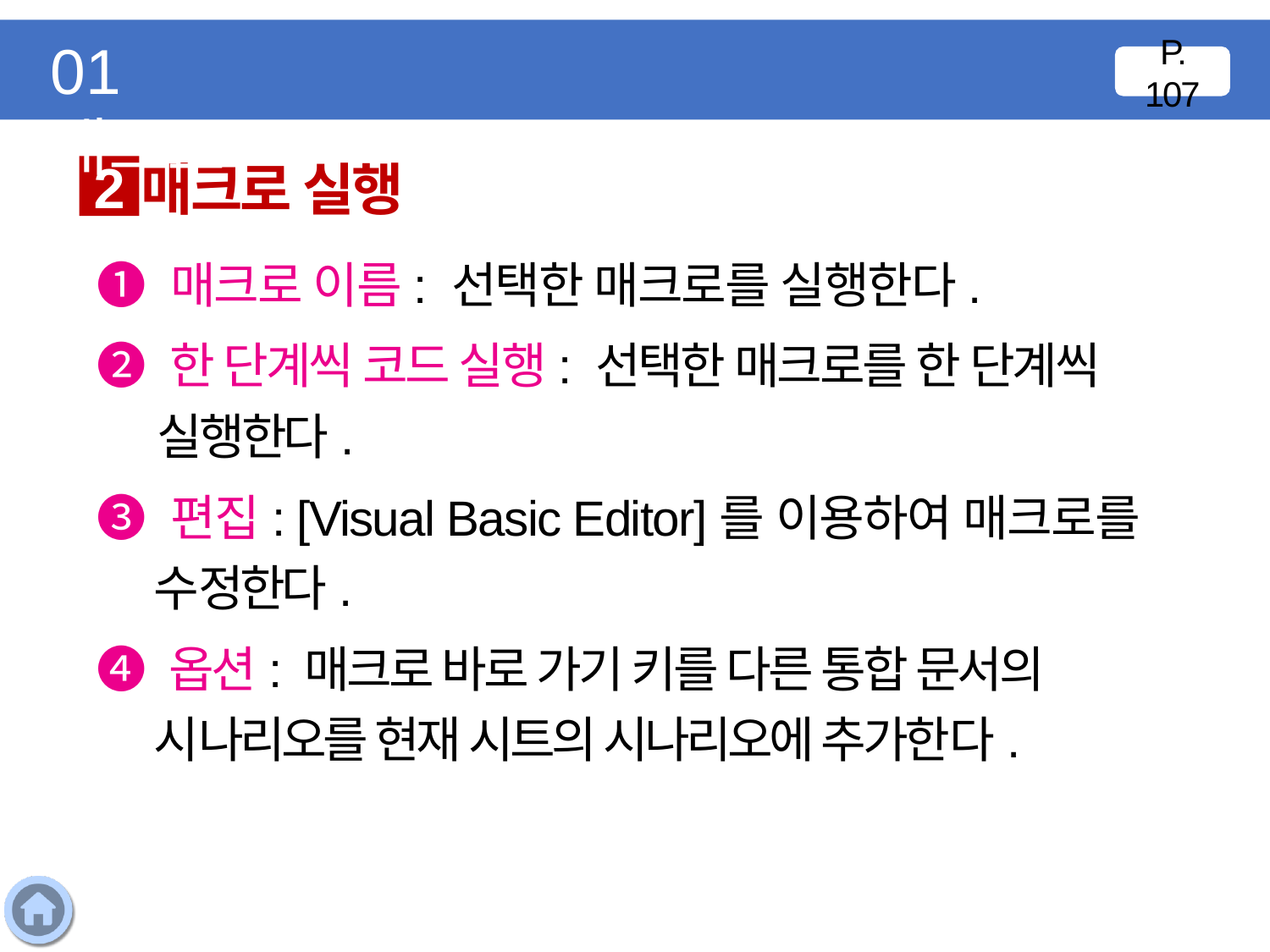

01 매크로
P. 107
매크로 실행
2
❶ 매크로 이름: 선택한 매크로를 실행한다.
❷ 한 단계씩 코드 실행: 선택한 매크로를 한 단계씩 실행한다.
❸ 편집: [Visual Basic Editor]를 이용하여 매크로를 수정한다.
❹ 옵션: 매크로 바로 가기 키를 다른 통합 문서의 시나리오를 현재 시트의 시나리오에 추가한다.